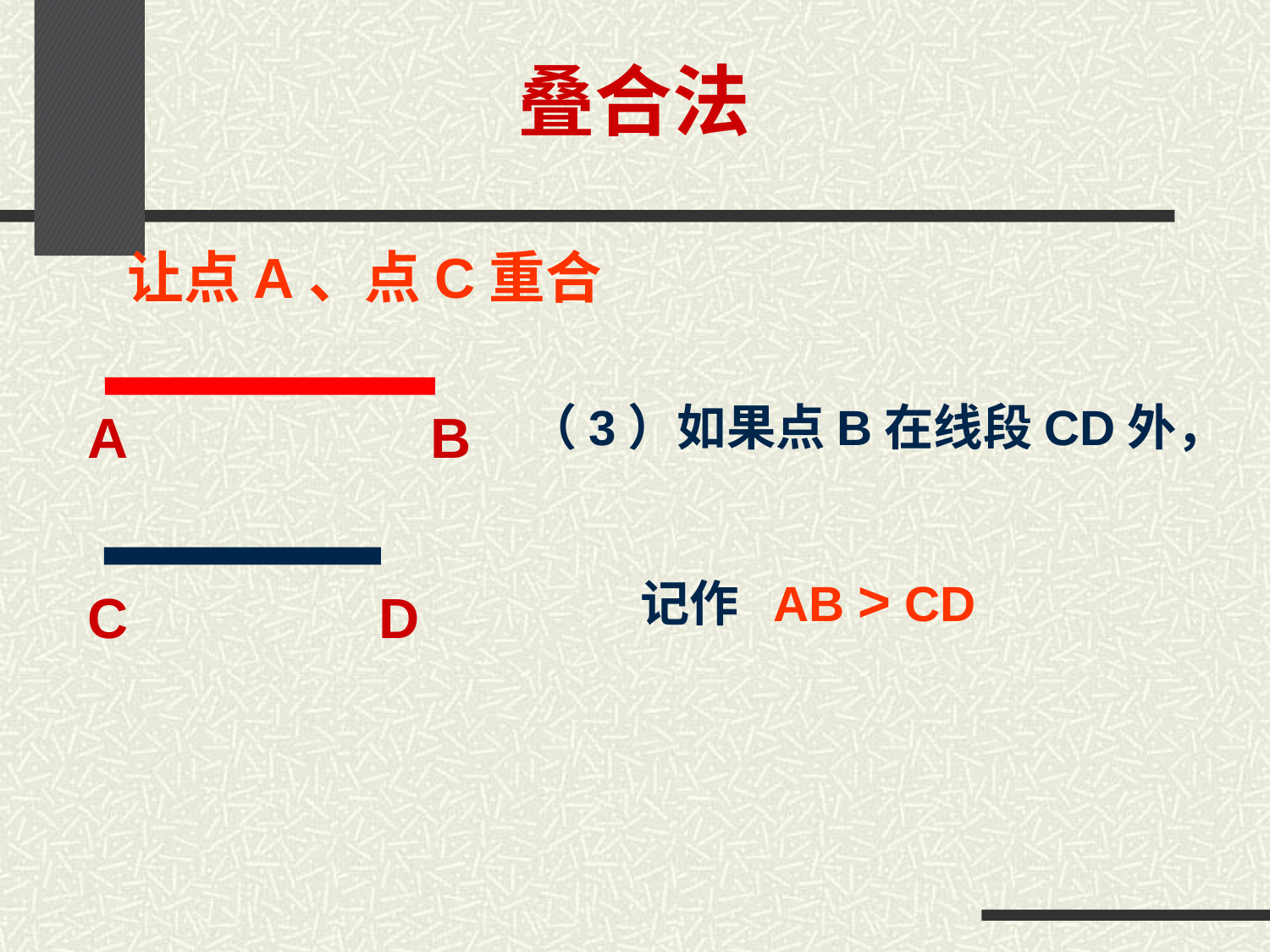

叠合法
让点A、点C重合
（3）如果点B在线段CD外，
         记作  AB > CD

A
B

C
D